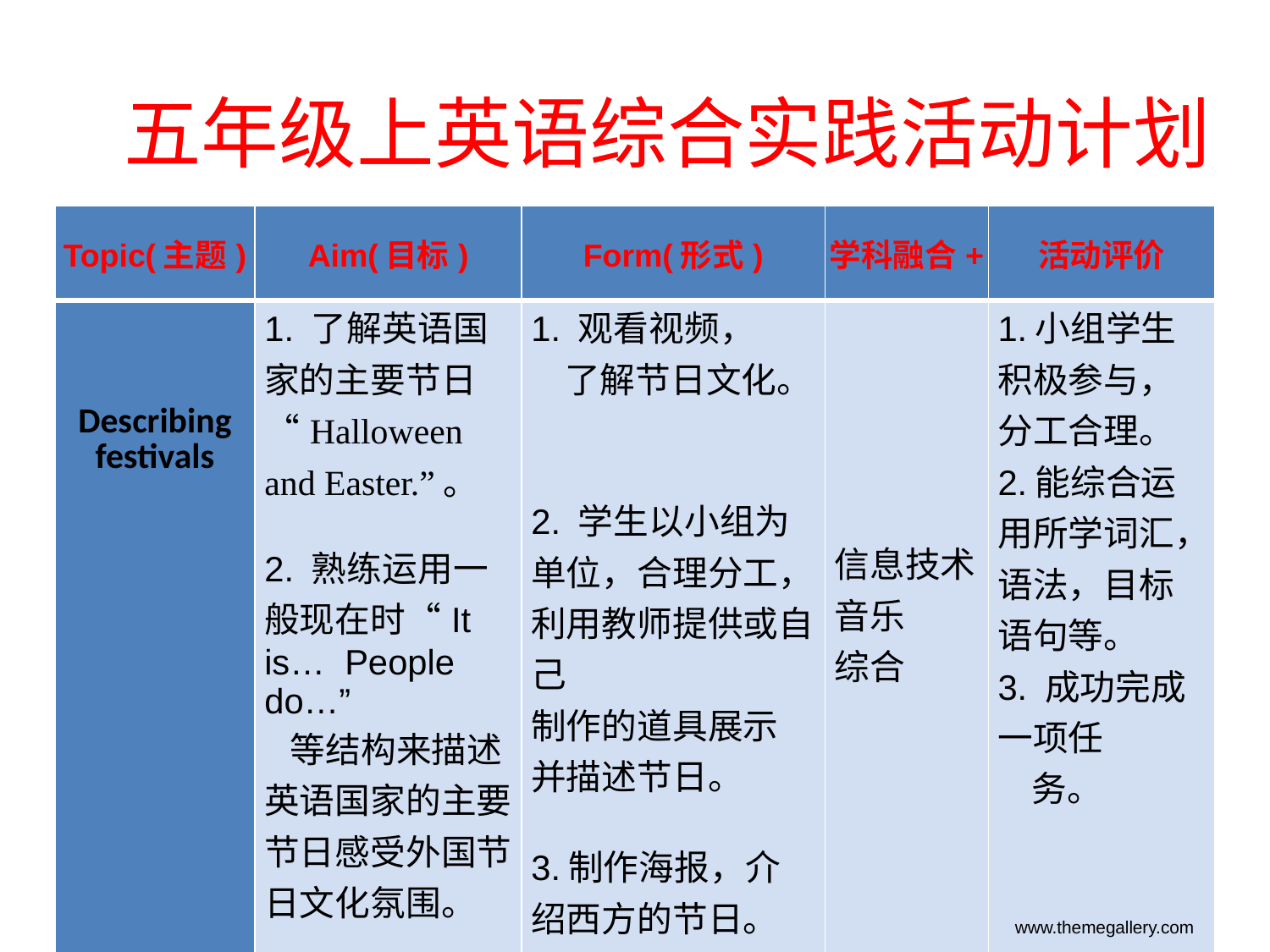

五年级上英语综合实践活动计划
| Topic(主题) | Aim(目标) | Form(形式) | 学科融合+ | 活动评价 |
| --- | --- | --- | --- | --- |
| Describing festivals | 1. 了解英语国家的主要节日“Halloween and Easter.”。 2. 熟练运用一般现在时“It is… People do…” 等结构来描述 英语国家的主要节日感受外国节日文化氛围。 | 1. 观看视频， 了解节日文化。 2. 学生以小组为单位，合理分工，利用教师提供或自己 制作的道具展示 并描述节日。 3.制作海报，介绍西方的节日。 | 信息技术 音乐 综合 | 1.小组学生积极参与，分工合理。 2.能综合运用所学词汇，语法，目标 语句等。 3. 成功完成一项任 务。 |
www.themegallery.com